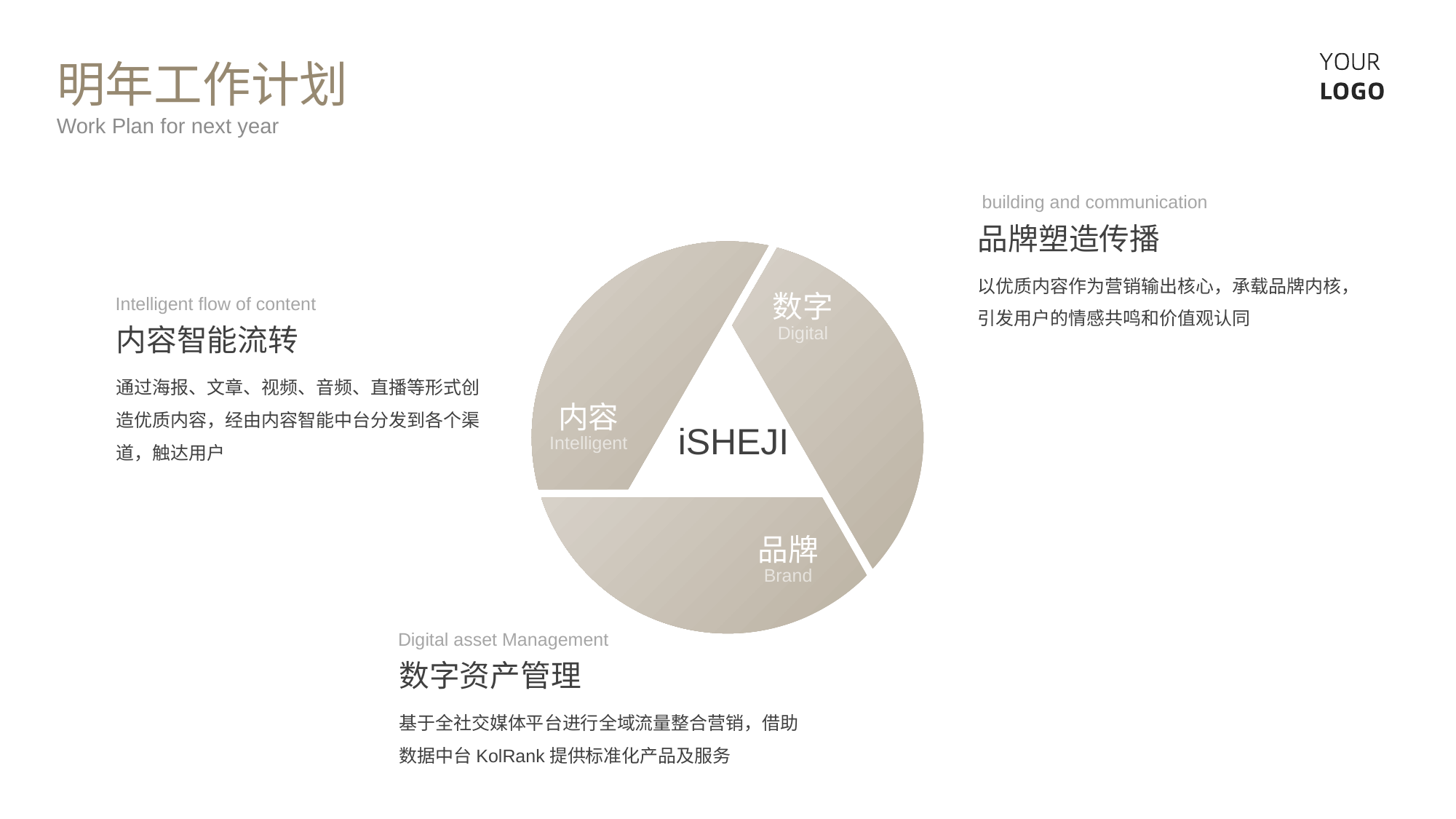

明年工作计划
Work Plan for next year
 building and communication
品牌塑造传播

以优质内容作为营销输出核心，承载品牌内核，引发用户的情感共鸣和价值观认同
数字
Intelligent flow of content
内容智能流转
Digital
通过海报、文章、视频、音频、直播等形式创造优质内容，经由内容智能中台分发到各个渠道，触达用户
内容
iSHEJI
Intelligent

品牌
Brand
Digital asset Management
数字资产管理
基于全社交媒体平台进行全域流量整合营销，借助数据中台KolRank提供标准化产品及服务